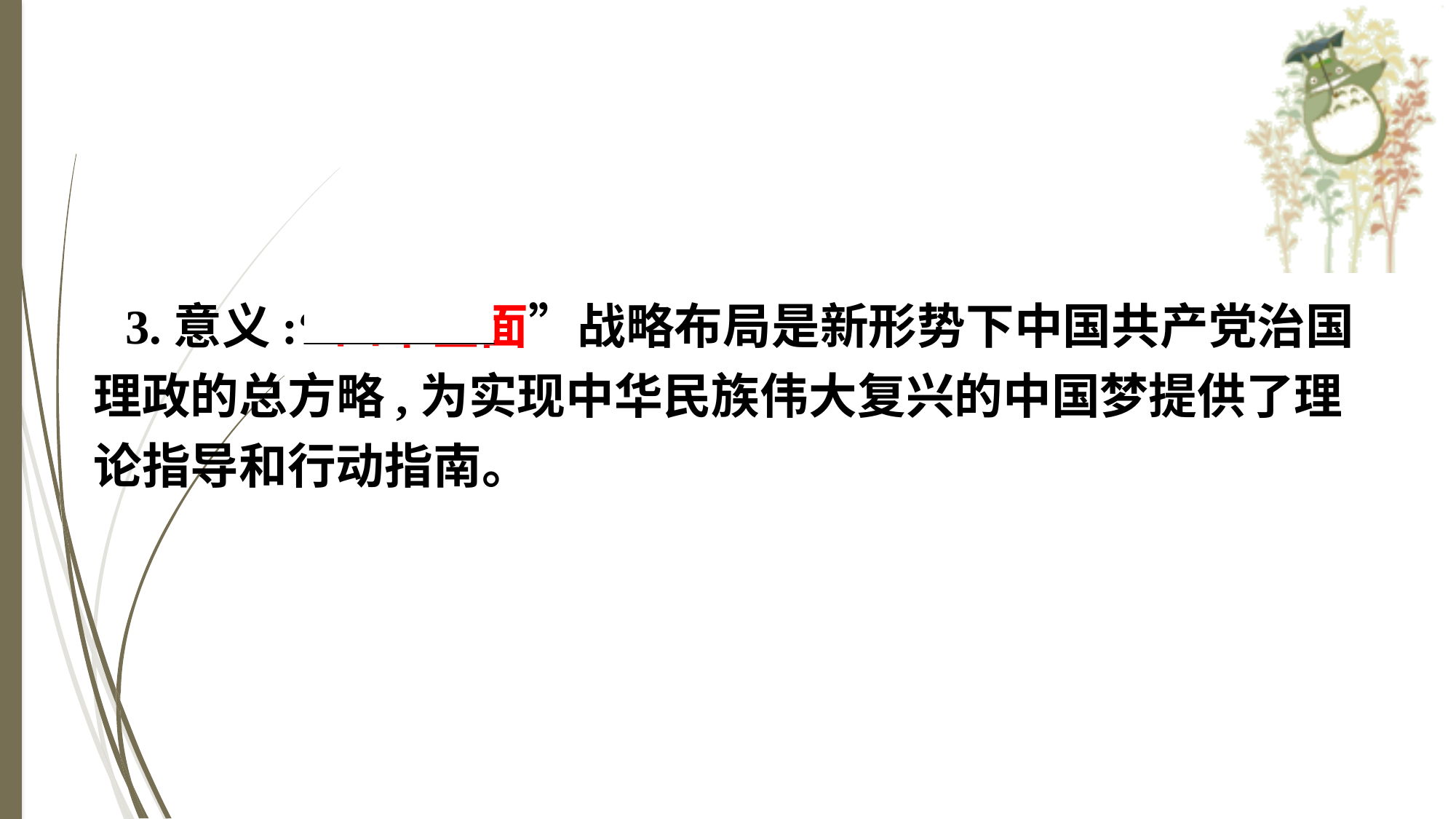

3.意义:“四个全面”战略布局是新形势下中国共产党治国理政的总方略,为实现中华民族伟大复兴的中国梦提供了理论指导和行动指南。